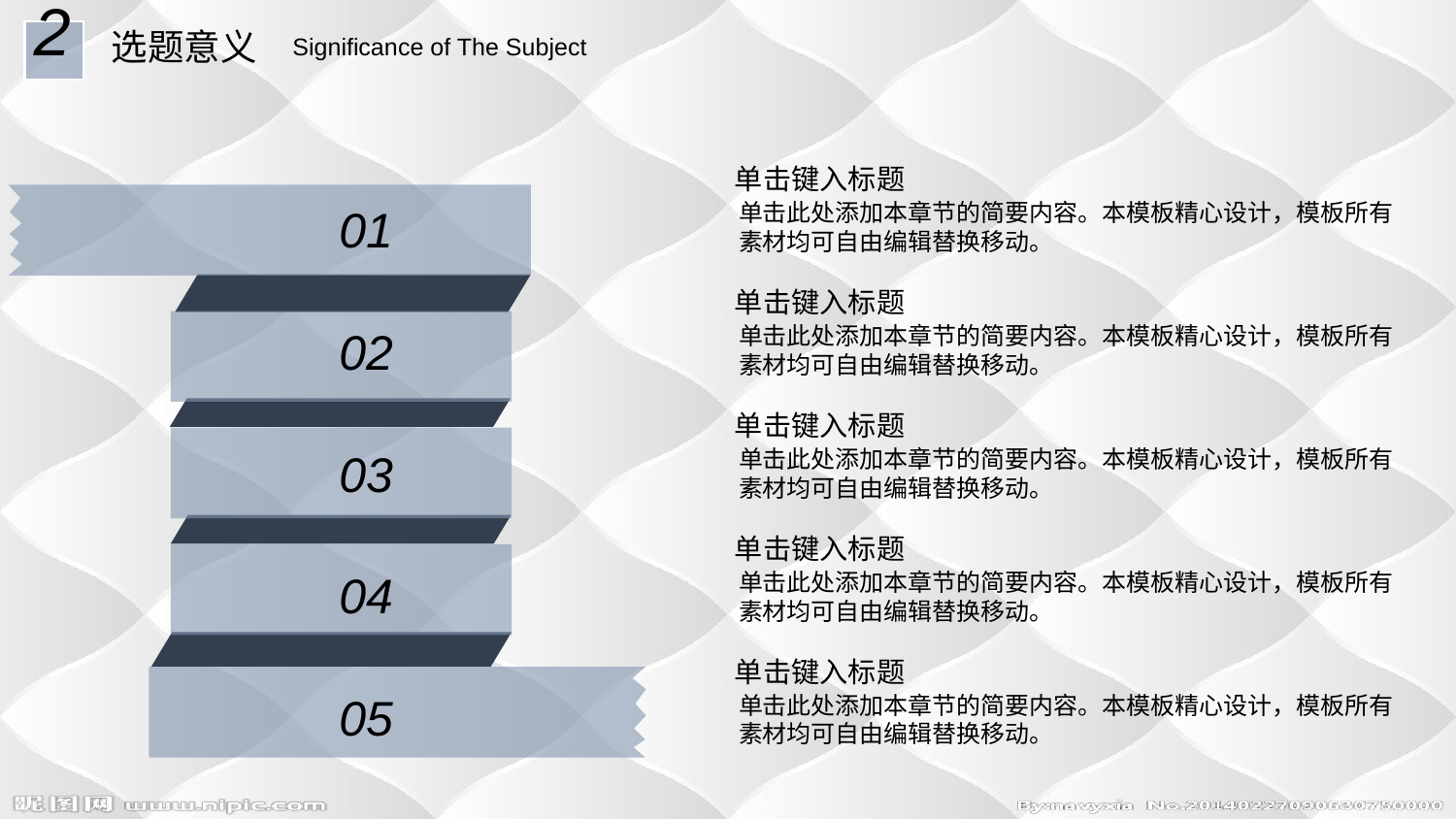

2
选题意义

Significance of The Subject
单击键入标题

单击此处添加本章节的简要内容。本模板精心设计，模板所有素材均可自由编辑替换移动。
01

单击键入标题

单击此处添加本章节的简要内容。本模板精心设计，模板所有素材均可自由编辑替换移动。
02

单击键入标题

03
单击此处添加本章节的简要内容。本模板精心设计，模板所有素材均可自由编辑替换移动。

单击键入标题

04
单击此处添加本章节的简要内容。本模板精心设计，模板所有素材均可自由编辑替换移动。

单击键入标题

05
单击此处添加本章节的简要内容。本模板精心设计，模板所有素材均可自由编辑替换移动。